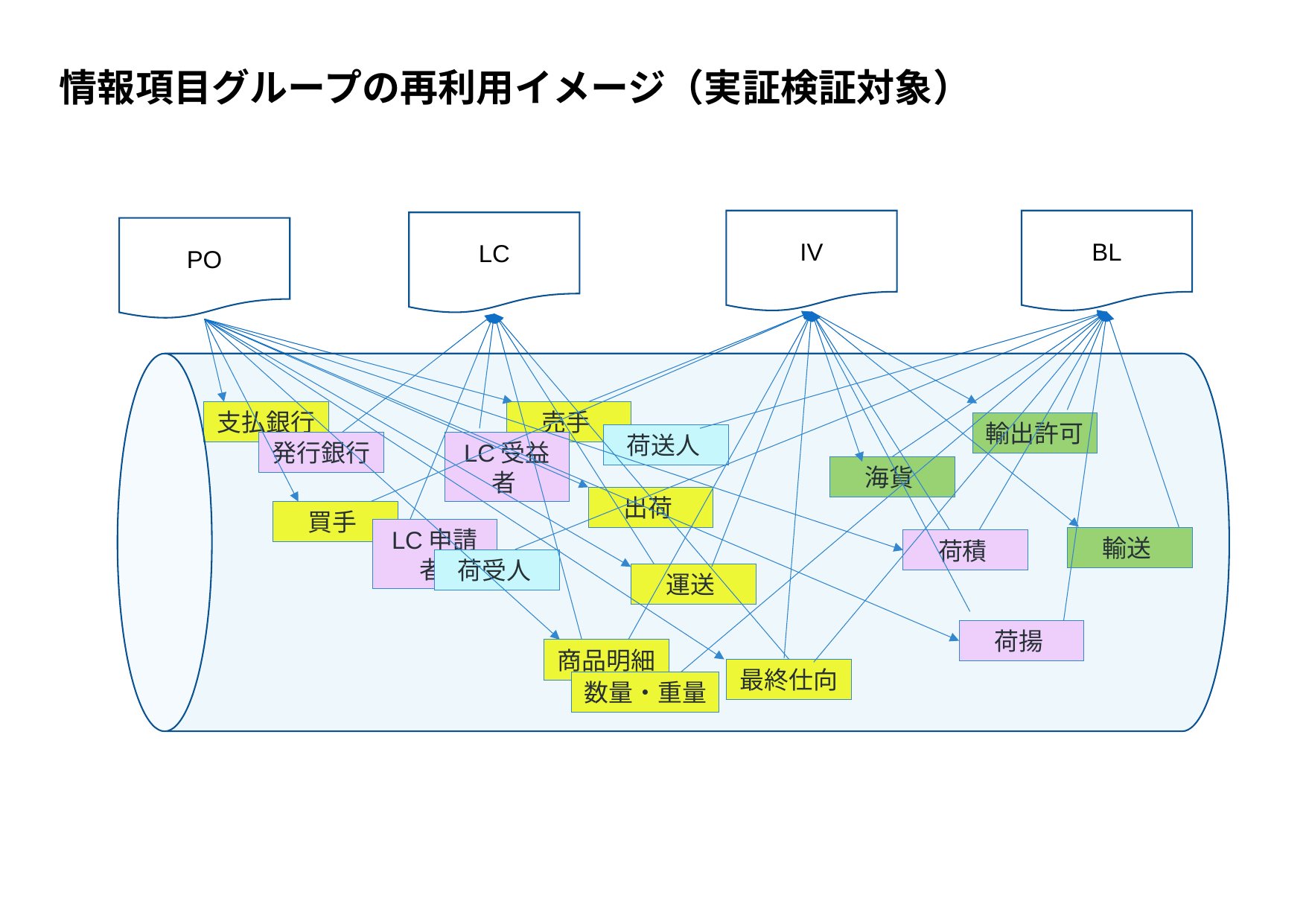

情報項目グループの再利用イメージ（実証検証対象）
IV
BL
LC
PO
支払銀行
売手
輸出許可
荷送人
LC受益者
発行銀行
海貨
出荷
買手
LC申請者
輸送
荷積
荷受人
運送
荷揚
商品明細
最終仕向
数量・重量